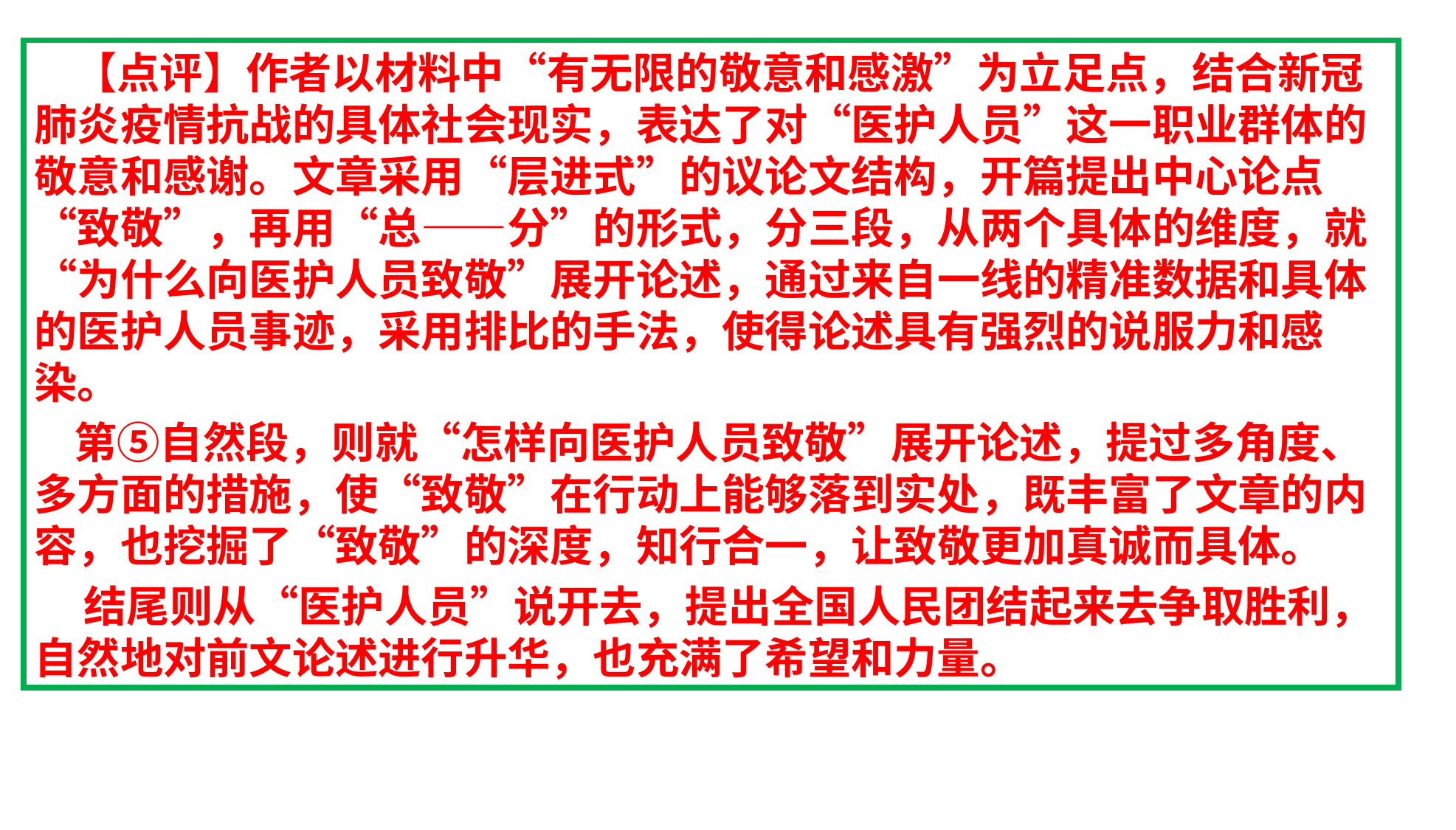

【点评】作者以材料中“有无限的敬意和感激”为立足点，结合新冠肺炎疫情抗战的具体社会现实，表达了对“医护人员”这一职业群体的敬意和感谢。文章采用“层进式”的议论文结构，开篇提出中心论点“致敬”，再用“总——分”的形式，分三段，从两个具体的维度，就“为什么向医护人员致敬”展开论述，通过来自一线的精准数据和具体的医护人员事迹，采用排比的手法，使得论述具有强烈的说服力和感染。
   第⑤自然段，则就“怎样向医护人员致敬”展开论述，提过多角度、多方面的措施，使“致敬”在行动上能够落到实处，既丰富了文章的内容，也挖掘了“致敬”的深度，知行合一，让致敬更加真诚而具体。
    结尾则从“医护人员”说开去，提出全国人民团结起来去争取胜利，自然地对前文论述进行升华，也充满了希望和力量。